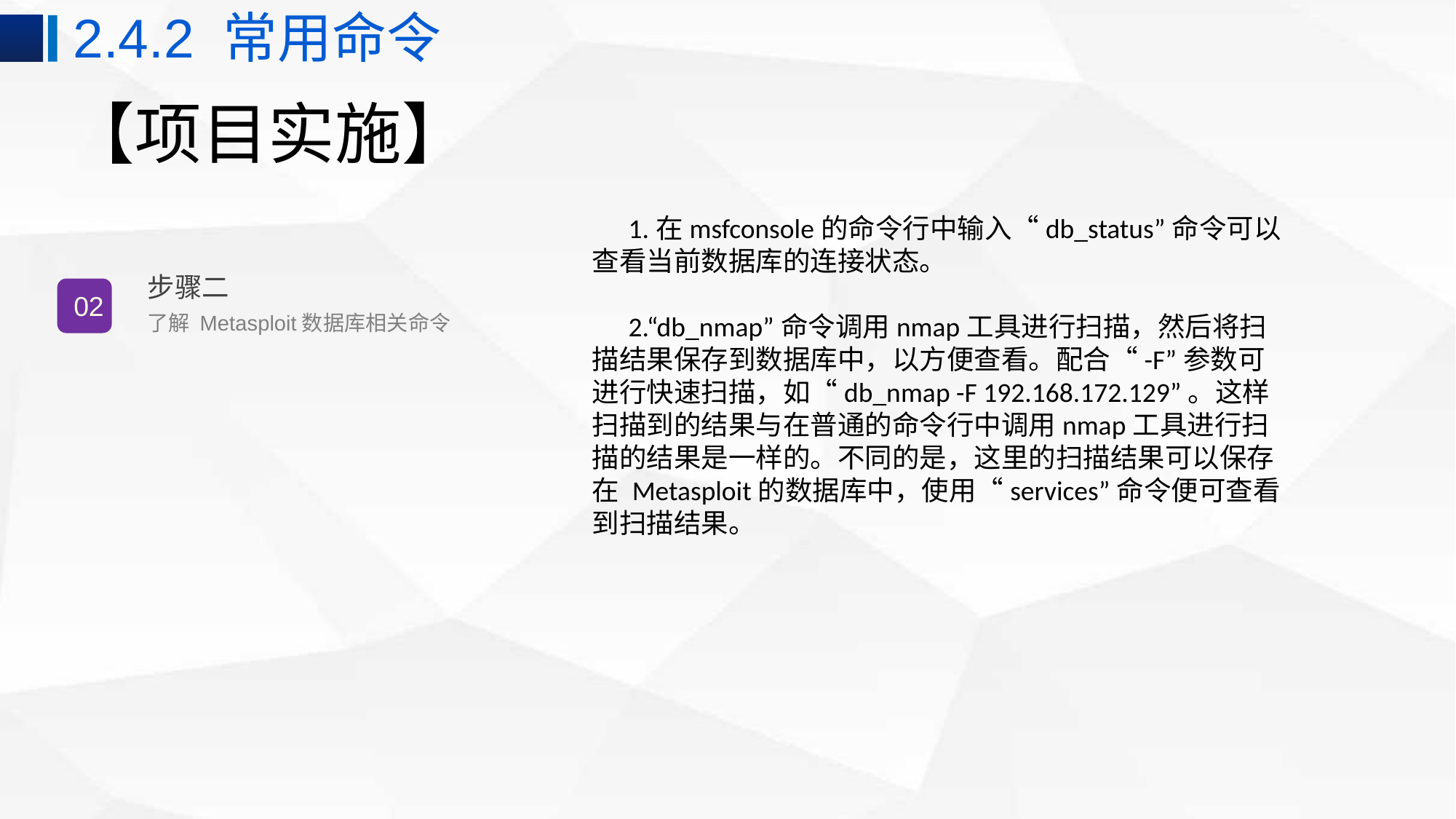

2.4.2 常用命令

# 【项目实施】
1.在msfconsole的命令行中输入“db_status”命令可以查看当前数据库的连接状态。
2.“db_nmap”命令调用nmap工具进行扫描，然后将扫描结果保存到数据库中，以方便查看。配合“-F”参数可进行快速扫描，如“db_nmap -F 192.168.172.129”。这样扫描到的结果与在普通的命令行中调用nmap工具进行扫描的结果是一样的。不同的是，这里的扫描结果可以保存在 Metasploit的数据库中，使用“services”命令便可查看到扫描结果。
步骤二

02
了解 Metasploit数据库相关命令